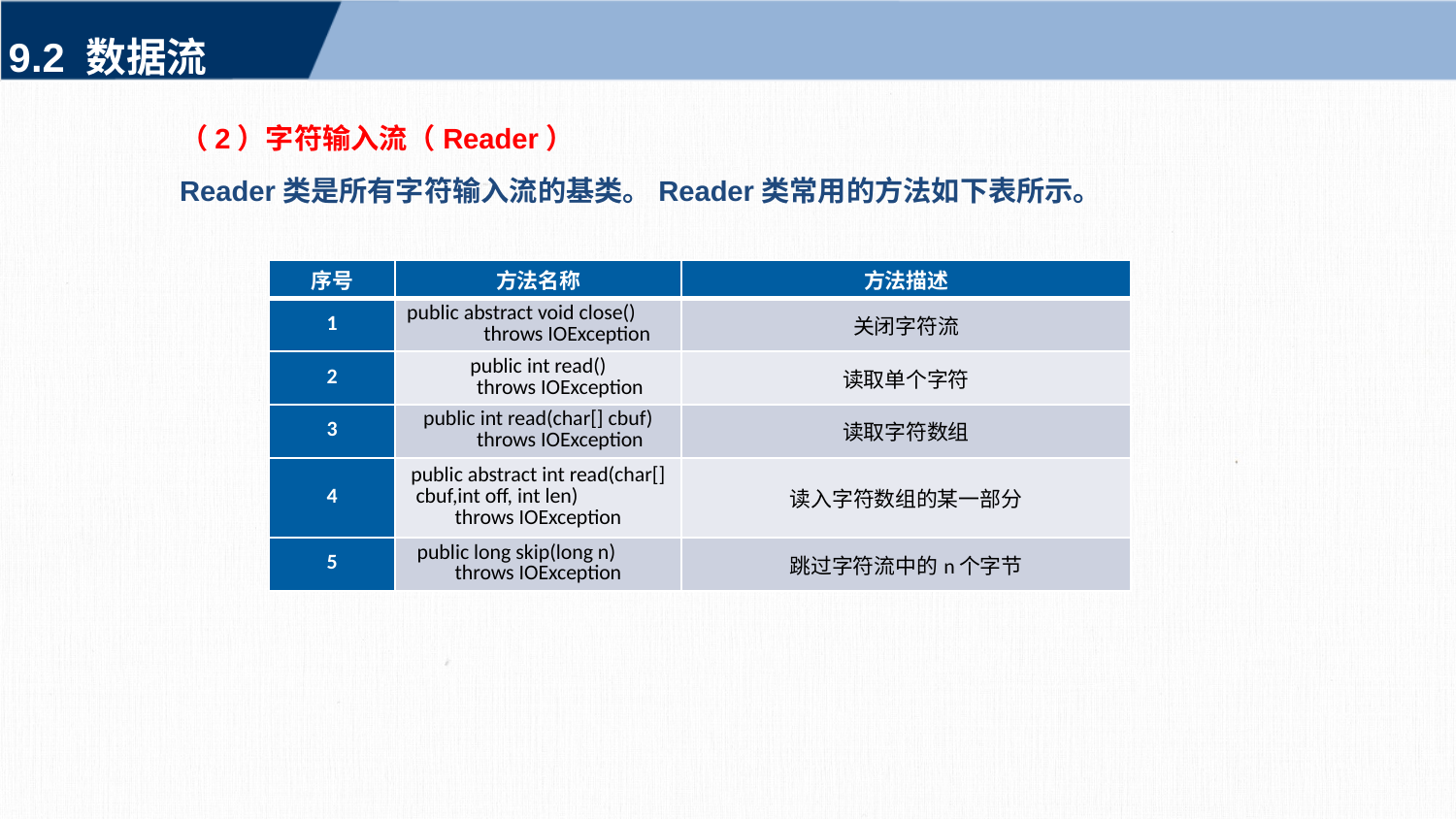

9.2 数据流

（2）字符输入流（Reader）
Reader类是所有字符输入流的基类。Reader类常用的方法如下表所示。
| 序号 | 方法名称 | 方法描述 |
| --- | --- | --- |
| 1 | public abstract void close() throws IOException | 关闭字符流 |
| 2 | public int read() throws IOException | 读取单个字符 |
| 3 | public int read(char[] cbuf) throws IOException | 读取字符数组 |
| 4 | public abstract int read(char[] cbuf,int off, int len) throws IOException | 读入字符数组的某一部分 |
| 5 | public long skip(long n) throws IOException | 跳过字符流中的n个字节 |